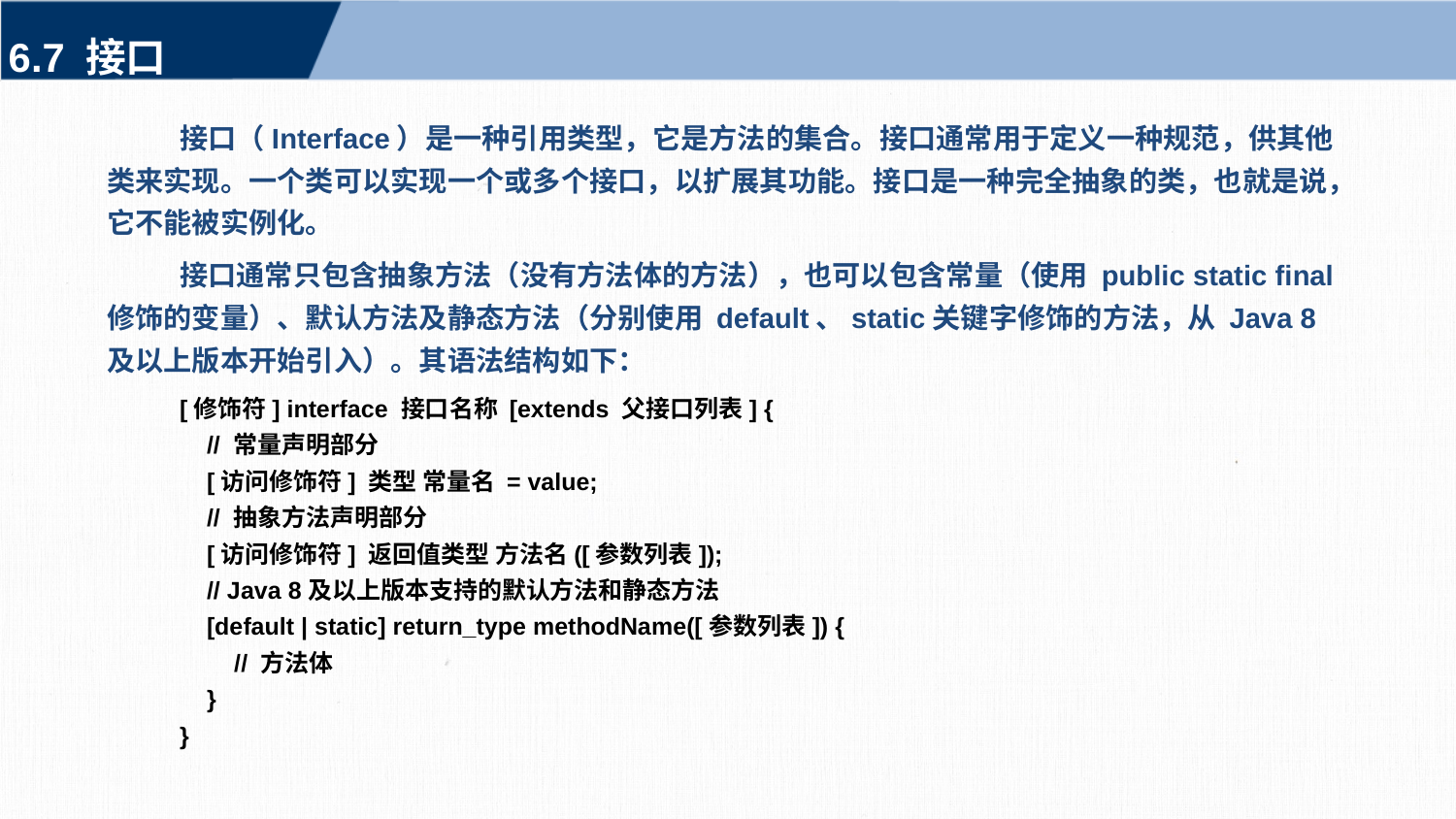

6.7 接口

接口（Interface）是一种引用类型，它是方法的集合。接口通常用于定义一种规范，供其他类来实现。一个类可以实现一个或多个接口，以扩展其功能。接口是一种完全抽象的类，也就是说，它不能被实例化。
接口通常只包含抽象方法（没有方法体的方法），也可以包含常量（使用 public static final 修饰的变量）、默认方法及静态方法（分别使用 default、static关键字修饰的方法，从 Java 8 及以上版本开始引入）。其语法结构如下：
[修饰符] interface 接口名称 [extends 父接口列表] {
    // 常量声明部分
    [访问修饰符] 类型 常量名 = value;
    // 抽象方法声明部分
    [访问修饰符] 返回值类型 方法名([参数列表]);
    // Java 8及以上版本支持的默认方法和静态方法
    [default | static] return_type methodName([参数列表]) {
        // 方法体
    }
}